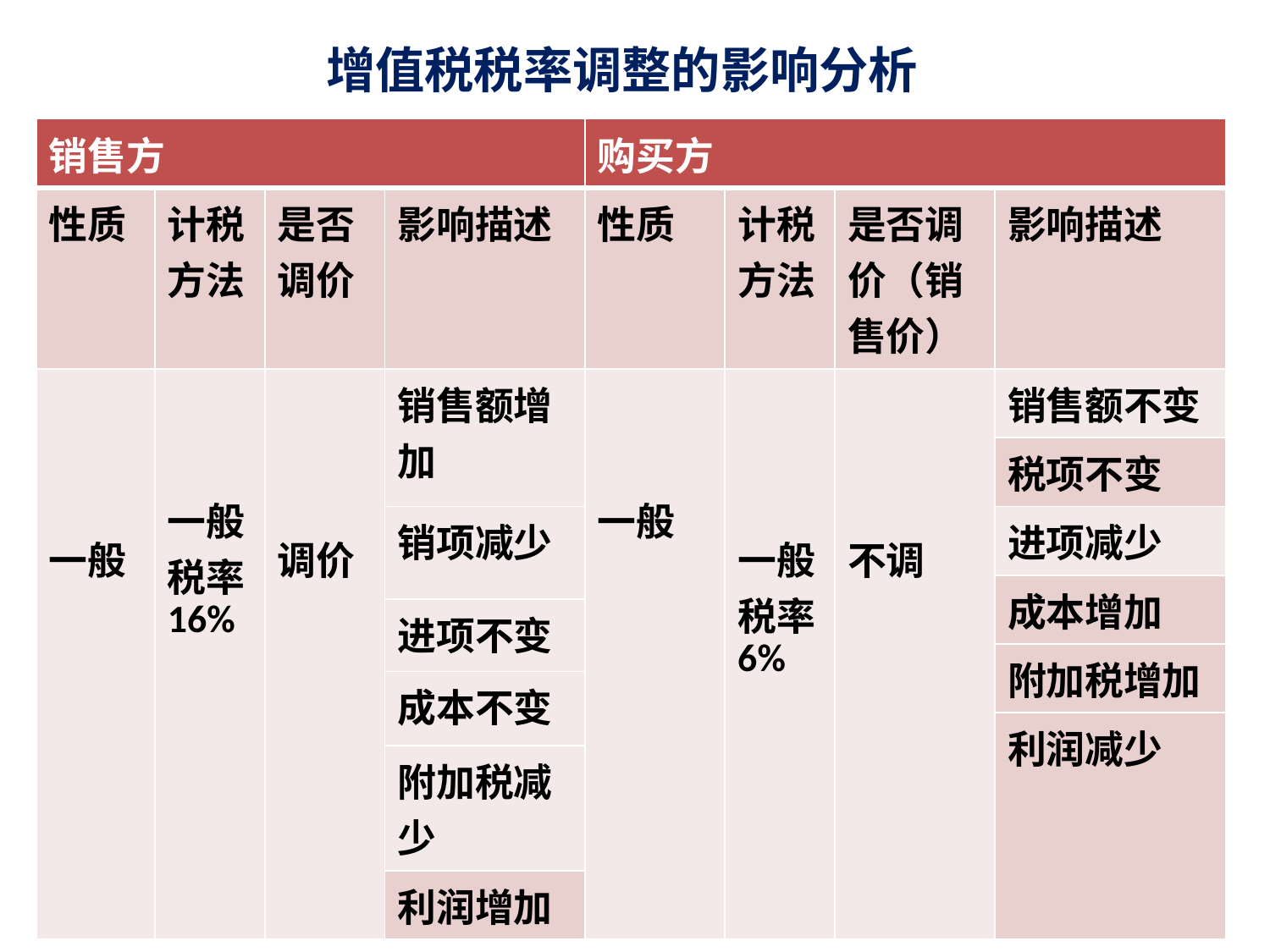

# 增值税税率调整的影响分析
| 销售方 |  |  |  | 购买方 |  |  |  |
| --- | --- | --- | --- | --- | --- | --- | --- |
| 性质 | 计税方法 | 是否调价 | 影响描述 | 性质 | 计税方法 | 是否调价（销售价） | 影响描述 |
| 一般 | 一般税率16% | 调价 | 销售额增加 | 一般 | 一般税率 6% | 不调 | 销售额不变 |
|  |  |  |  |  |  |  | 税项不变 |
|  |  |  | 销项减少 |  |  |  | 进项减少 |
|  |  |  |  |  |  |  | 成本增加 |
|  |  |  | 进项不变 |  |  |  |  |
|  |  |  |  |  |  |  | 附加税增加 |
|  |  |  | 成本不变 |  |  |  |  |
|  |  |  | 成本不变 |  |  |  | 利润减少 |
|  |  |  | 附加税减少 |  |  |  | 成本不变 |
|  |  |  | 利润增加 |  |  |  | 利润不变 |